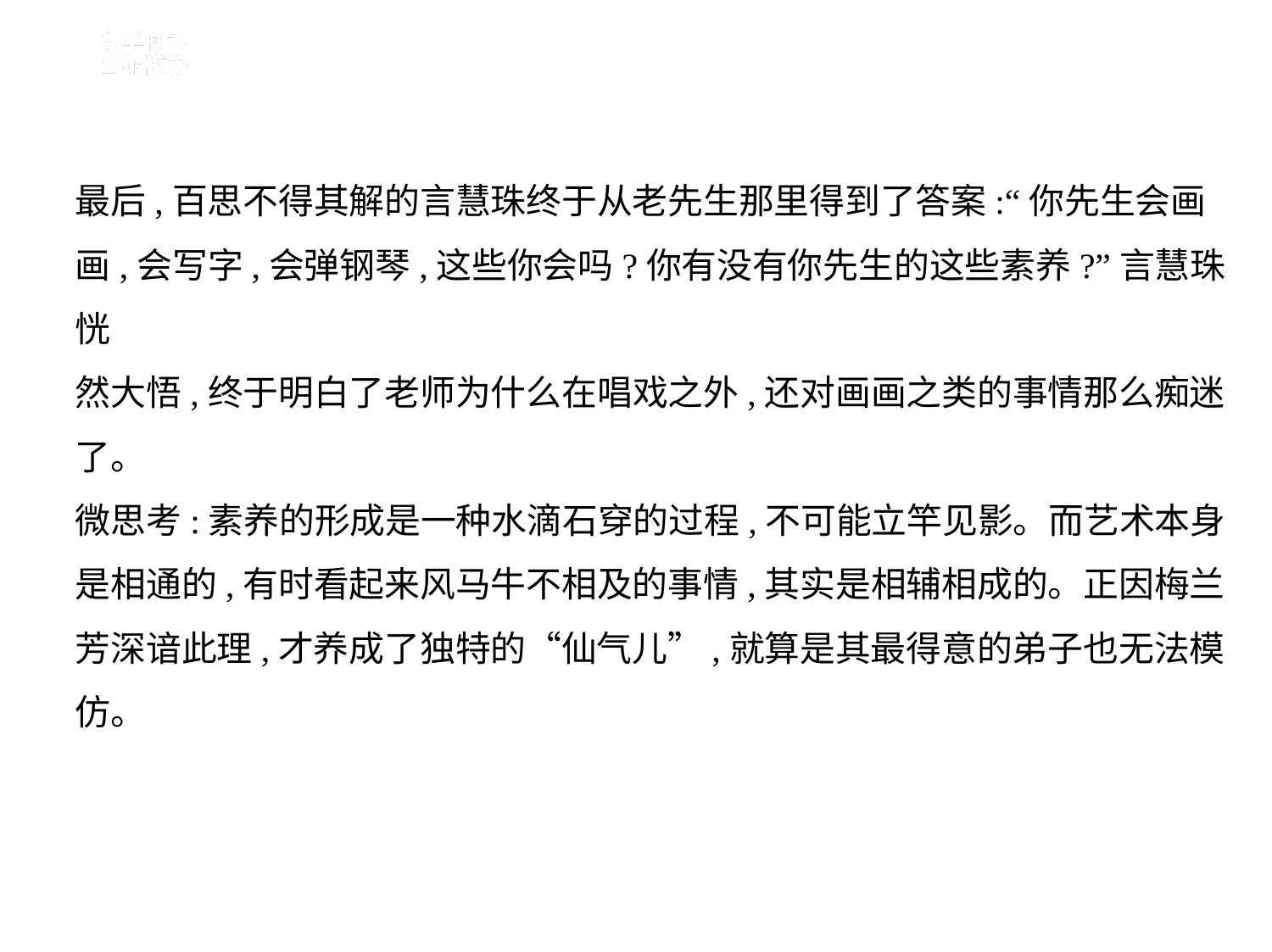

最后,百思不得其解的言慧珠终于从老先生那里得到了答案:“你先生会画
画,会写字,会弹钢琴,这些你会吗?你有没有你先生的这些素养?”言慧珠恍
然大悟,终于明白了老师为什么在唱戏之外,还对画画之类的事情那么痴迷
了。
微思考:素养的形成是一种水滴石穿的过程,不可能立竿见影。而艺术本身
是相通的,有时看起来风马牛不相及的事情,其实是相辅相成的。正因梅兰
芳深谙此理,才养成了独特的“仙气儿”,就算是其最得意的弟子也无法模
仿。